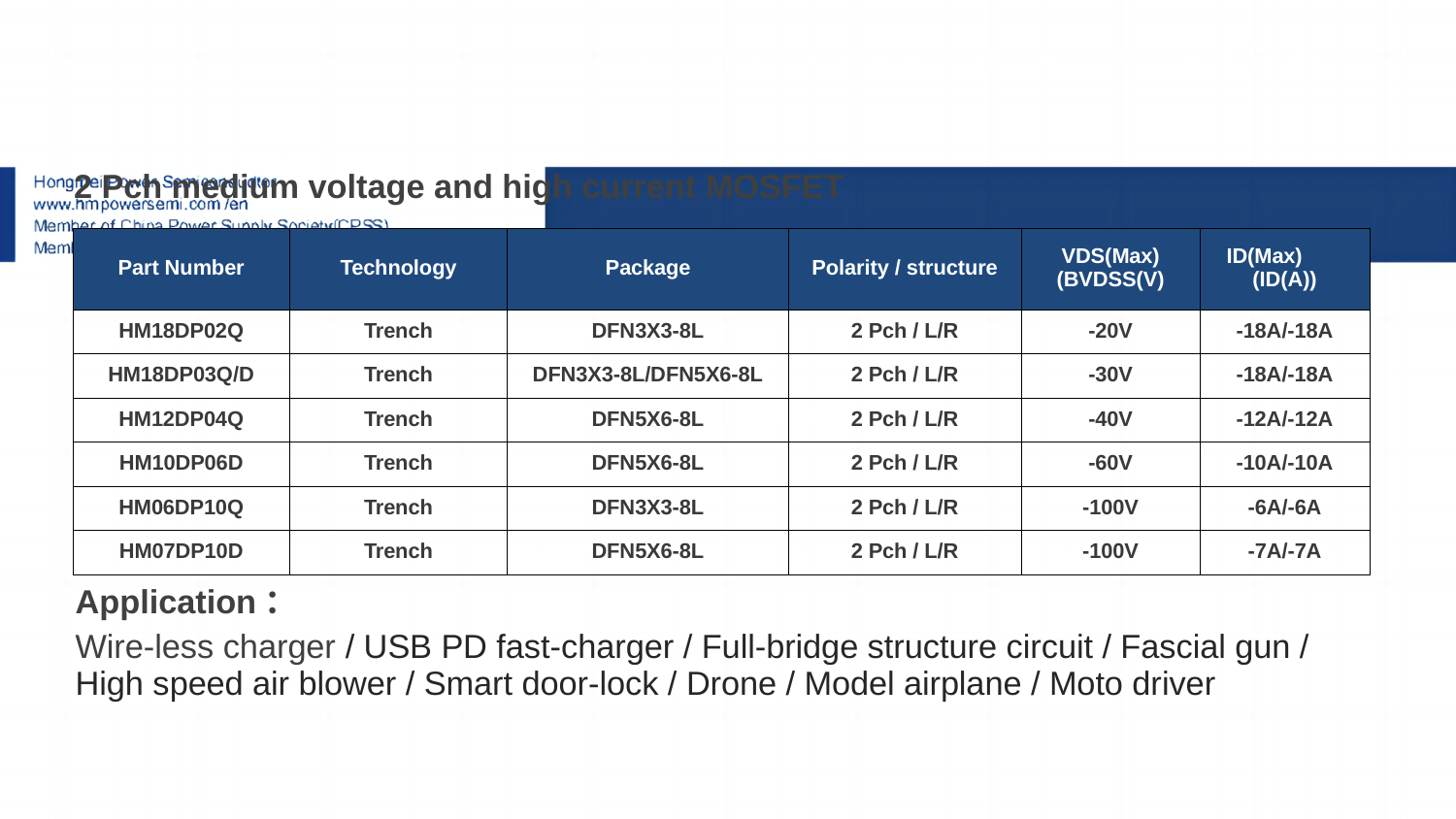

2 Pch medium voltage and high current MOSFET
| 2 Pch medium voltage and high current MOSFET |  |  |  |  |  |
| --- | --- | --- | --- | --- | --- |
| Part Number | Technology | Package | Polarity / structure | VDS(Max) (BVDSS(V) | ID(Max) (ID(A)) |
| HM18DP02Q | Trench | DFN3X3-8L | 2 Pch / L/R | -20V | -18A/-18A |
| HM18DP03Q/D | Trench | DFN3X3-8L/DFN5X6-8L | 2 Pch / L/R | -30V | -18A/-18A |
| HM12DP04Q | Trench | DFN5X6-8L | 2 Pch / L/R | -40V | -12A/-12A |
| HM10DP06D | Trench | DFN5X6-8L | 2 Pch / L/R | -60V | -10A/-10A |
| HM06DP10Q | Trench | DFN3X3-8L | 2 Pch / L/R | -100V | -6A/-6A |
| HM07DP10D | Trench | DFN5X6-8L | 2 Pch / L/R | -100V | -7A/-7A |
# 7-2
1.Sic二极管/GaN FET/IGBT单管
Application：
Wire-less charger / USB PD fast-charger / Full-bridge structure circuit / Fascial gun / High speed air blower / Smart door-lock / Drone / Model airplane / Moto driver